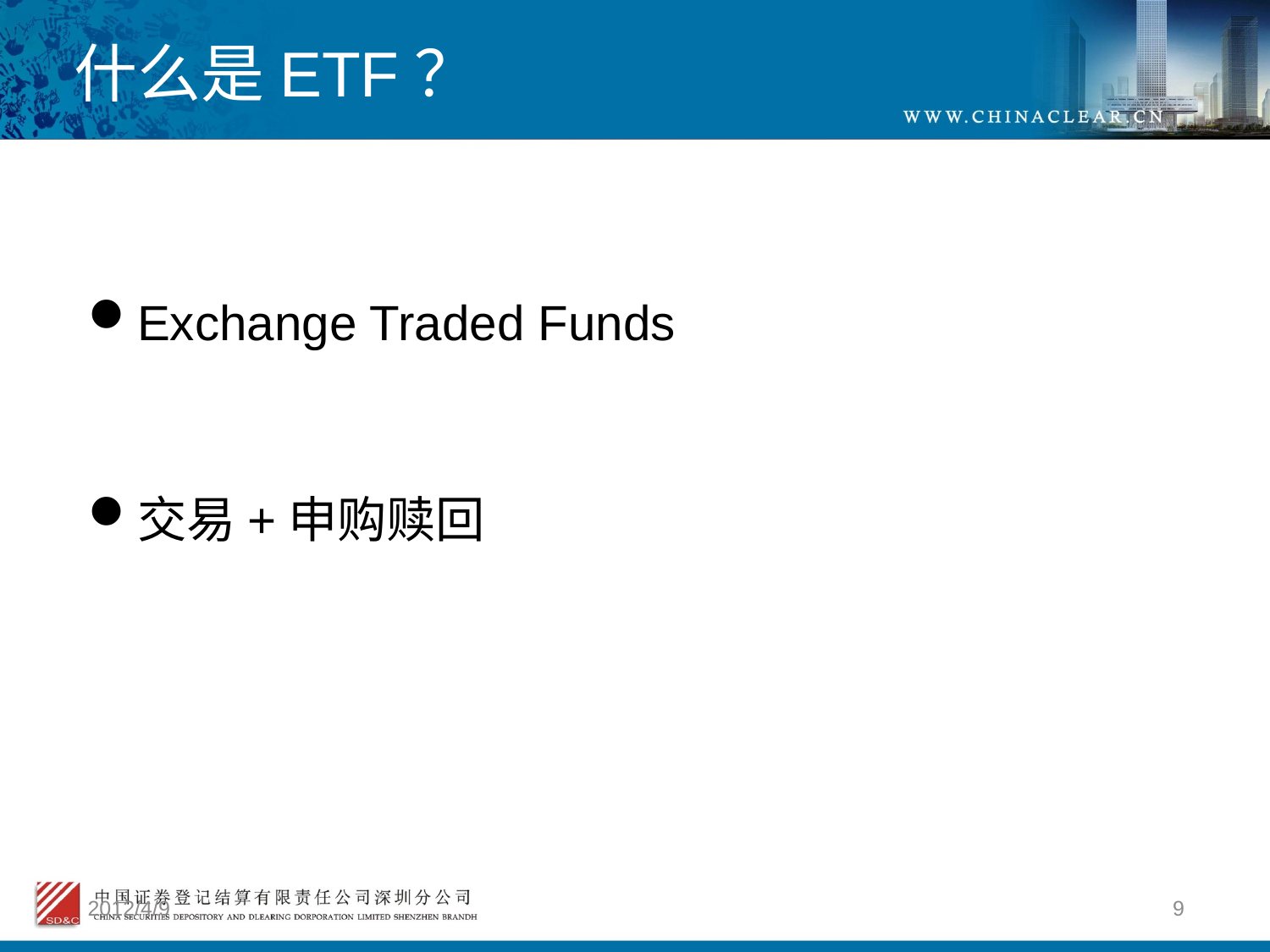

# 什么是ETF？

Exchange Traded Funds

交易+申购赎回

2012/4/9
9